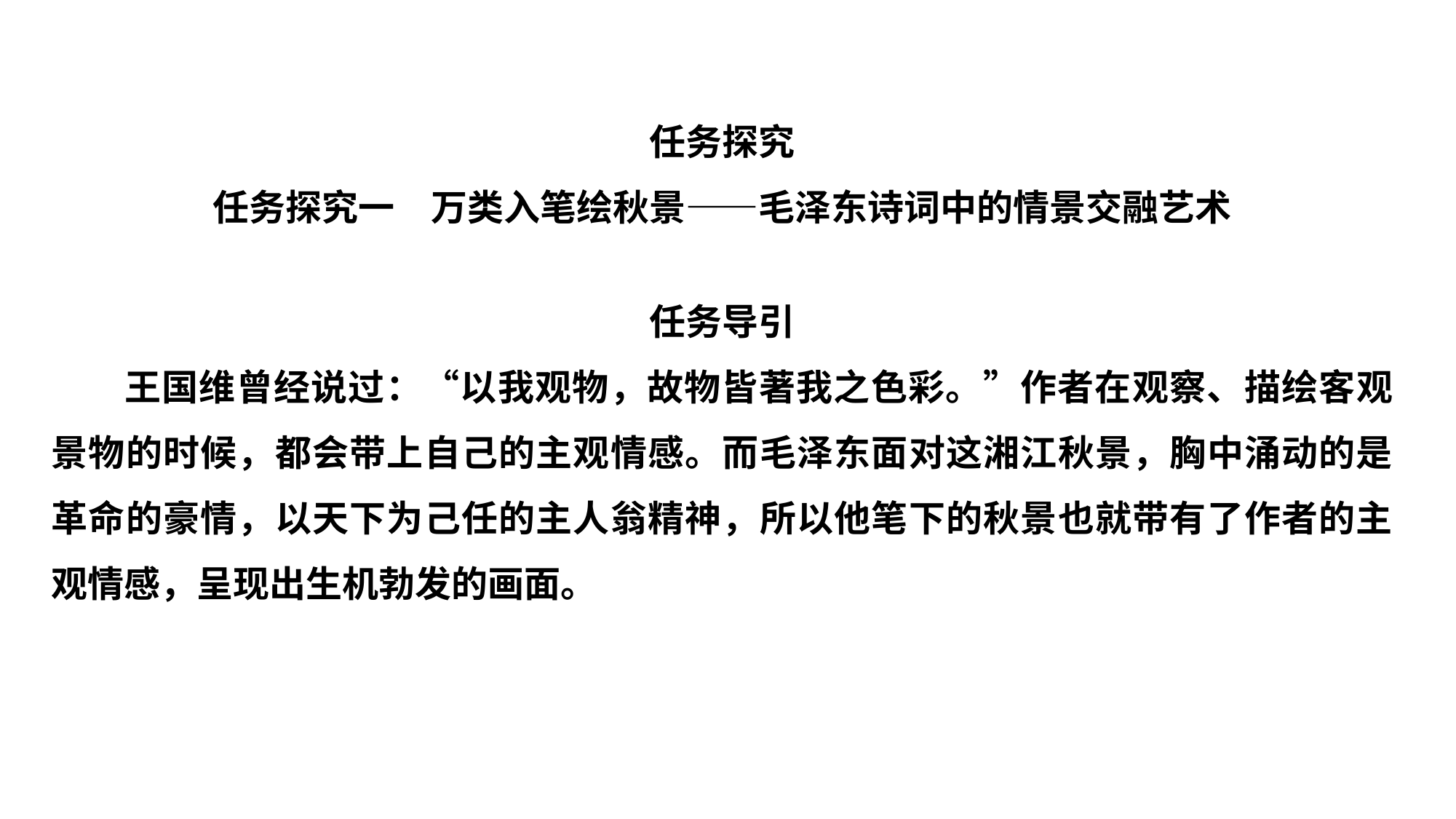

任务探究
任务探究一　万类入笔绘秋景——毛泽东诗词中的情景交融艺术
任务导引
王国维曾经说过：“以我观物，故物皆著我之色彩。”作者在观察、描绘客观景物的时候，都会带上自己的主观情感。而毛泽东面对这湘江秋景，胸中涌动的是革命的豪情，以天下为己任的主人翁精神，所以他笔下的秋景也就带有了作者的主观情感，呈现出生机勃发的画面。